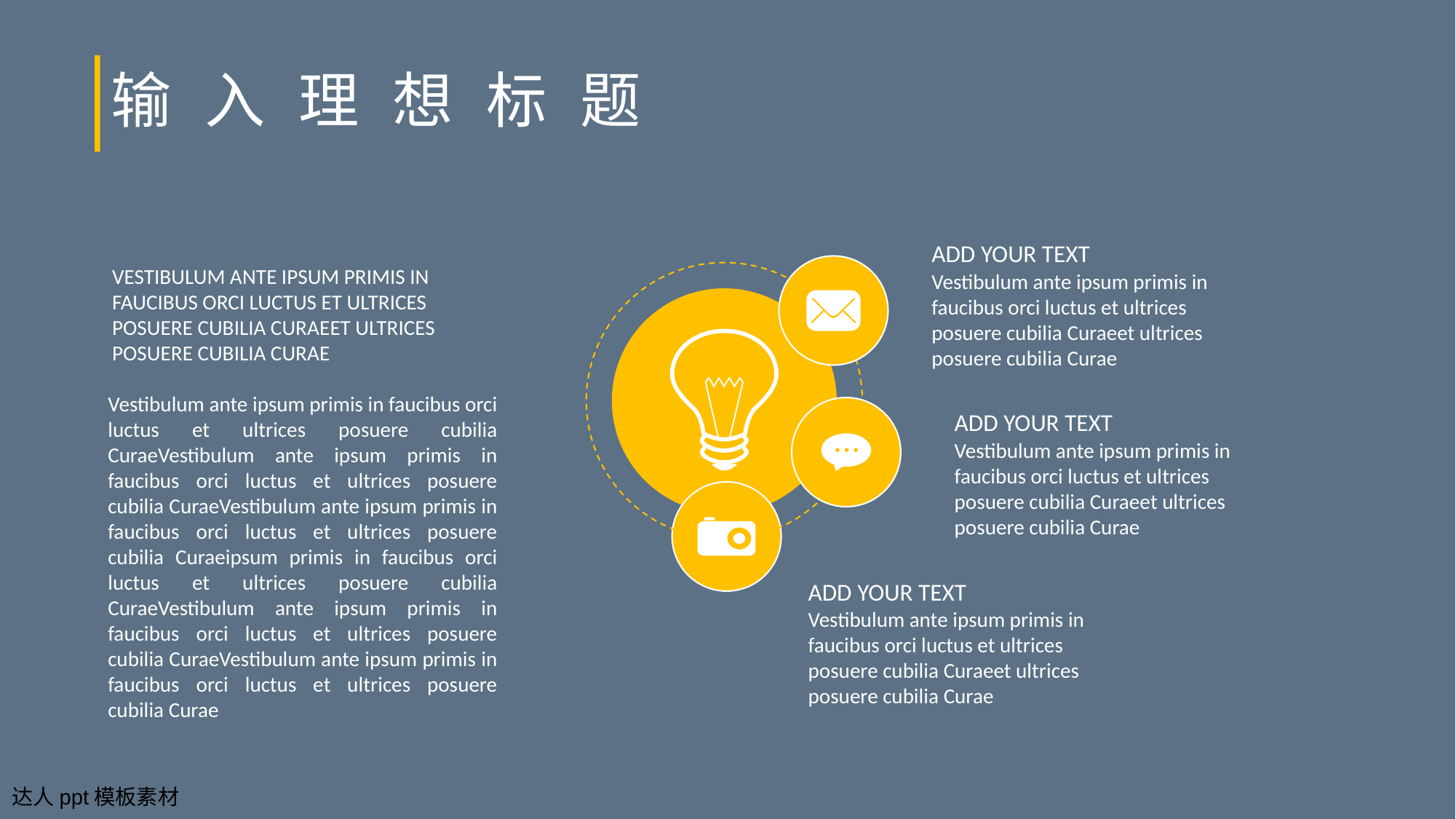

# 输入理想标题
ADD YOUR TEXT

VESTIBULUM ANTE IPSUM PRIMIS IN FAUCIBUS ORCI LUCTUS ET ULTRICES POSUERE CUBILIA CURAEET ULTRICES POSUERE CUBILIA CURAE

Vestibulum ante ipsum primis in faucibus orci luctus et ultrices posuere cubilia Curaeet ultrices posuere cubilia Curae

Vestibulum ante ipsum primis in faucibus orci luctus et ultrices posuere cubilia CuraeVestibulum ante ipsum primis in faucibus orci luctus et ultrices posuere cubilia CuraeVestibulum ante ipsum primis in faucibus orci luctus et ultrices posuere cubilia Curaeipsum primis in faucibus orci luctus et ultrices posuere cubilia CuraeVestibulum ante ipsum primis in faucibus orci luctus et ultrices posuere cubilia CuraeVestibulum ante ipsum primis in faucibus orci luctus et ultrices posuere cubilia Curae

ADD YOUR TEXT
Vestibulum ante ipsum primis in faucibus orci luctus et ultrices posuere cubilia Curaeet ultrices posuere cubilia Curae

ADD YOUR TEXT
Vestibulum ante ipsum primis in faucibus orci luctus et ultrices posuere cubilia Curaeet ultrices posuere cubilia Curae
达人ppt模板素材